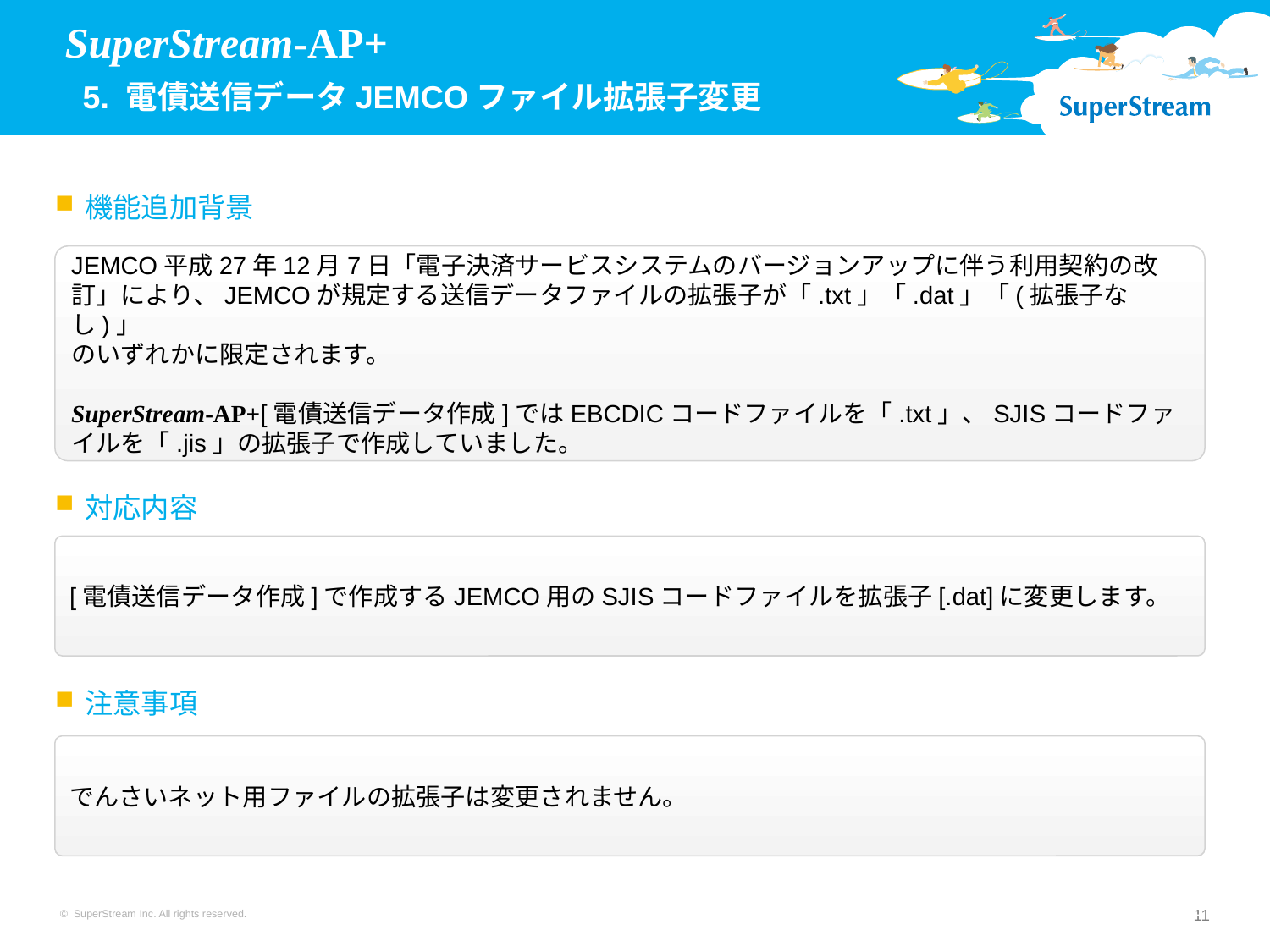

SuperStream-AP+
  5. 電債送信データJEMCOファイル拡張子変更
機能追加背景

JEMCO平成27年12月7日「電子決済サービスシステムのバージョンアップに伴う利用契約の改訂」により、JEMCOが規定する送信データファイルの拡張子が「.txt」「.dat」「(拡張子なし)」
のいずれかに限定されます。

SuperStream-AP+[電債送信データ作成]ではEBCDICコードファイルを「.txt」、SJISコードファイルを「.jis」の拡張子で作成していました。
対応内容
[電債送信データ作成]で作成するJEMCO用のSJISコードファイルを拡張子[.dat]に変更します。
注意事項
でんさいネット用ファイルの拡張子は変更されません。
©  SuperStream Inc. All rights reserved.
11
11